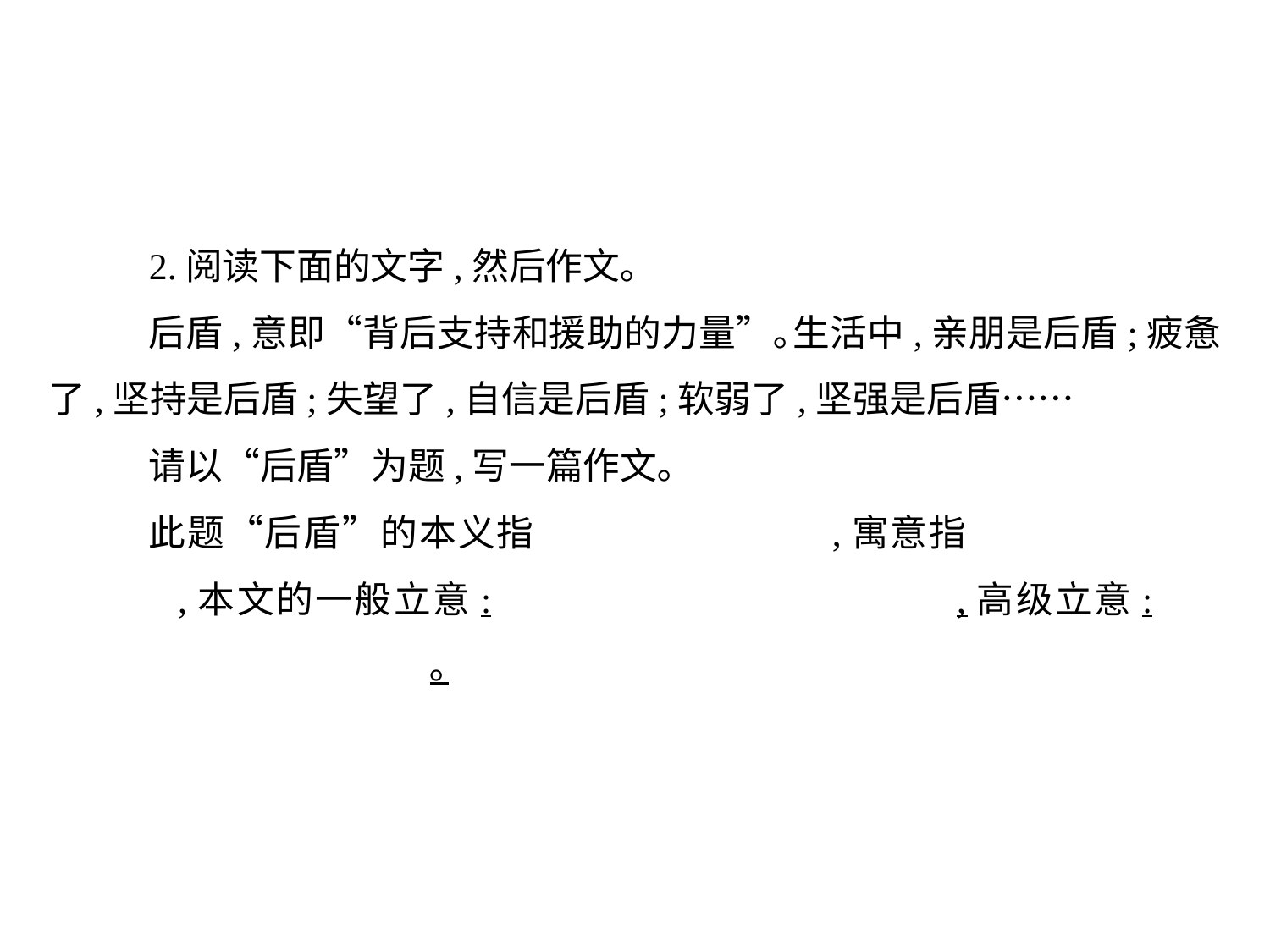

2.阅读下面的文字,然后作文｡
后盾,意即“背后支持和援助的力量”｡生活中,亲朋是后盾;疲惫了,坚持是后盾;失望了,自信是后盾;软弱了,坚强是后盾……
请以“后盾”为题,写一篇作文｡
此题“后盾”的本义指			,寓意指			,本文的一般立意:				,高级立意:				｡